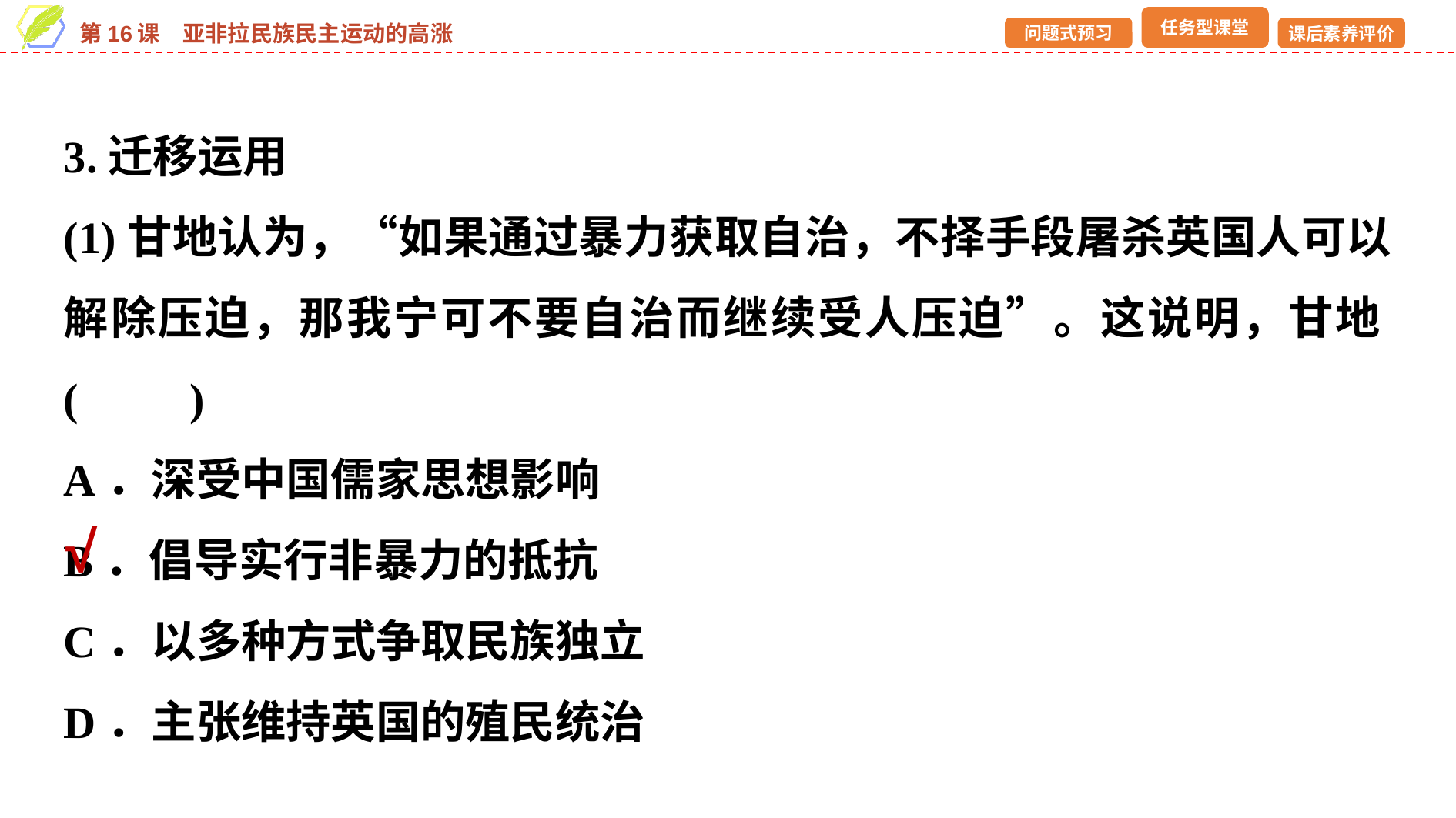

3.迁移运用
(1)甘地认为，“如果通过暴力获取自治，不择手段屠杀英国人可以解除压迫，那我宁可不要自治而继续受人压迫”。这说明，甘地(　　)
A．深受中国儒家思想影响
B．倡导实行非暴力的抵抗
C．以多种方式争取民族独立
D．主张维持英国的殖民统治
√